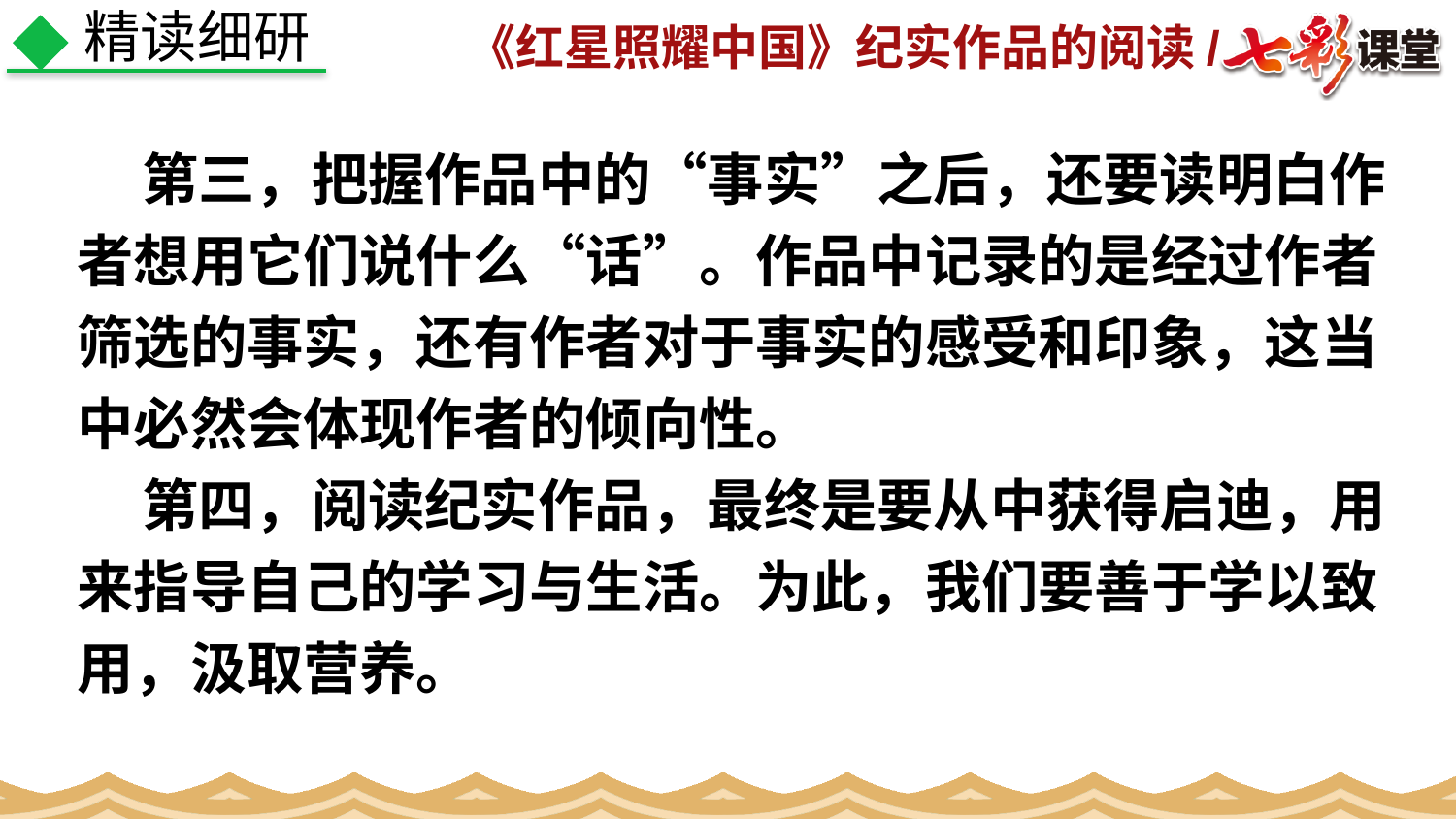

精读细研

    第三，把握作品中的“事实”之后，还要读明白作者想用它们说什么“话”。作品中记录的是经过作者筛选的事实，还有作者对于事实的感受和印象，这当中必然会体现作者的倾向性。
    第四，阅读纪实作品，最终是要从中获得启迪，用来指导自己的学习与生活。为此，我们要善于学以致用，汲取营养。